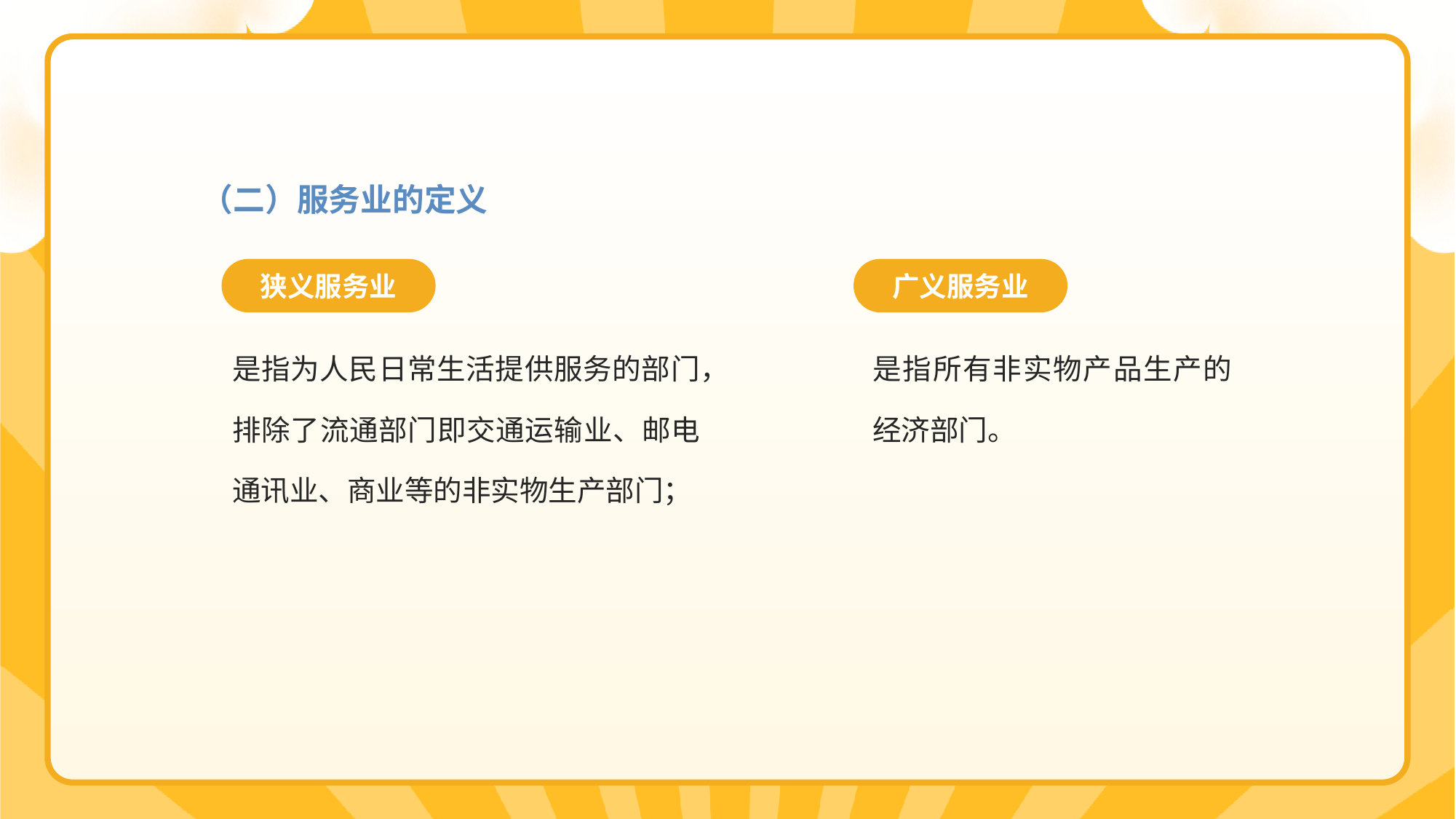

（二）服务业的定义
狭义服务业
广义服务业
是指为人民日常生活提供服务的部门，排除了流通部门即交通运输业、邮电通讯业、商业等的非实物生产部门；
是指所有非实物产品生产的经济部门。